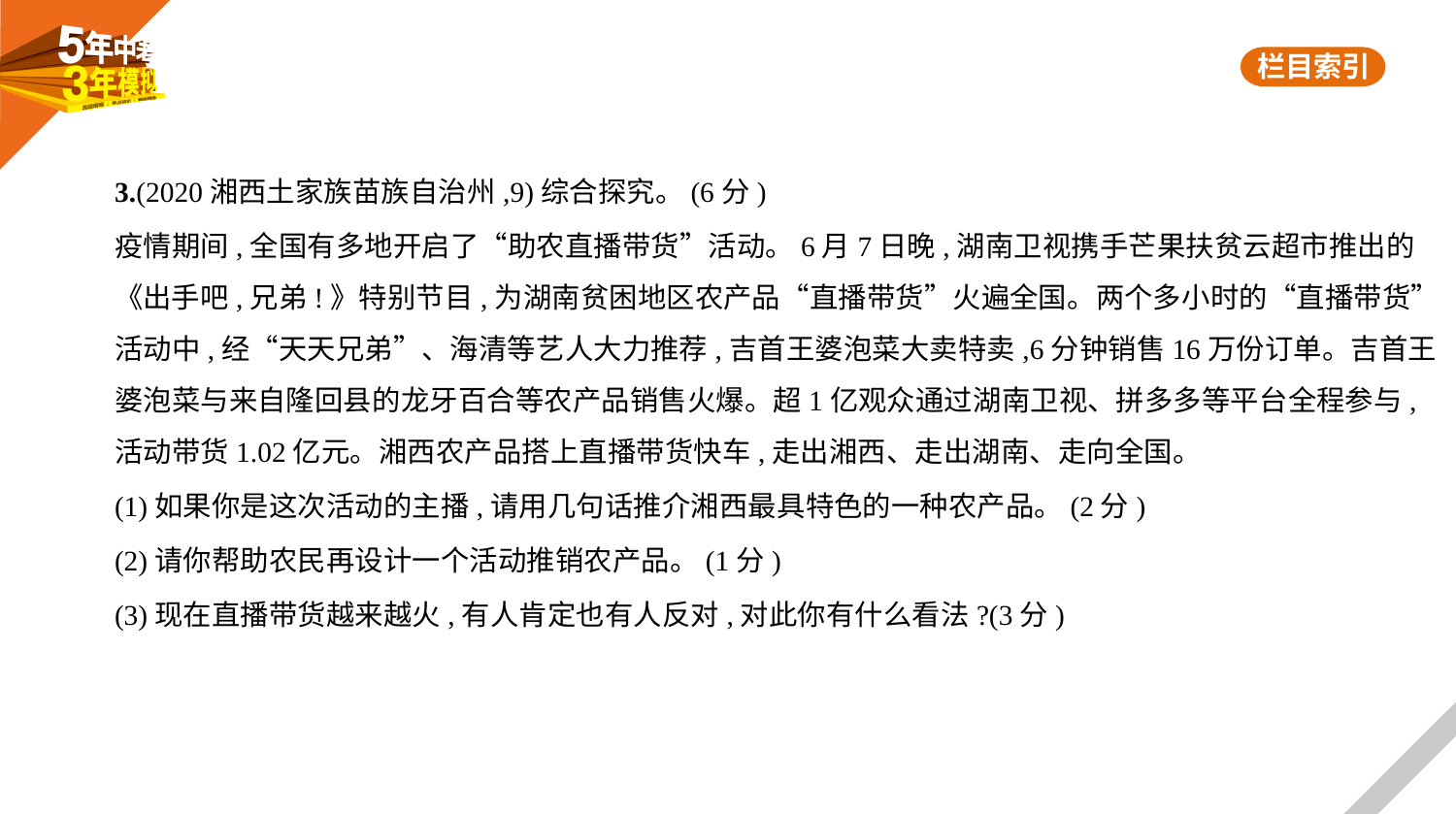

3.(2020湘西土家族苗族自治州,9)综合探究。(6分)
疫情期间,全国有多地开启了“助农直播带货”活动。6月7日晚,湖南卫视携手芒果扶贫云超市推出的
《出手吧,兄弟!》特别节目,为湖南贫困地区农产品“直播带货”火遍全国。两个多小时的“直播带货”
活动中,经“天天兄弟”、海清等艺人大力推荐,吉首王婆泡菜大卖特卖,6分钟销售16万份订单。吉首王
婆泡菜与来自隆回县的龙牙百合等农产品销售火爆。超1亿观众通过湖南卫视、拼多多等平台全程参与,
活动带货1.02亿元。湘西农产品搭上直播带货快车,走出湘西、走出湖南、走向全国。
(1)如果你是这次活动的主播,请用几句话推介湘西最具特色的一种农产品。(2分)
(2)请你帮助农民再设计一个活动推销农产品。(1分)
(3)现在直播带货越来越火,有人肯定也有人反对,对此你有什么看法?(3分)